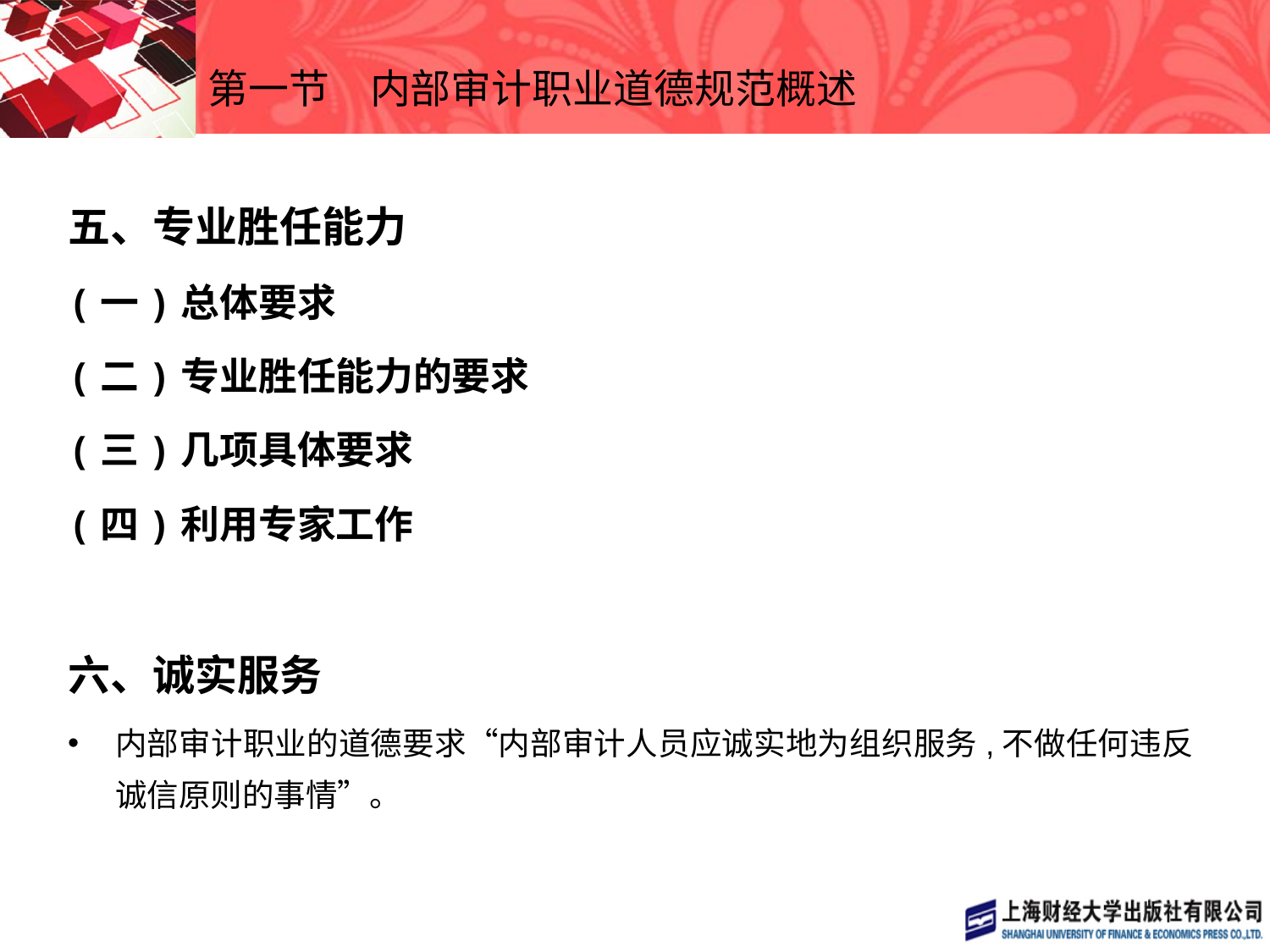

# 第一节　内部审计职业道德规范概述
五、专业胜任能力
(一)总体要求
(二)专业胜任能力的要求
(三)几项具体要求
(四)利用专家工作

六、诚实服务
内部审计职业的道德要求“内部审计人员应诚实地为组织服务,不做任何违反诚信原则的事情”。